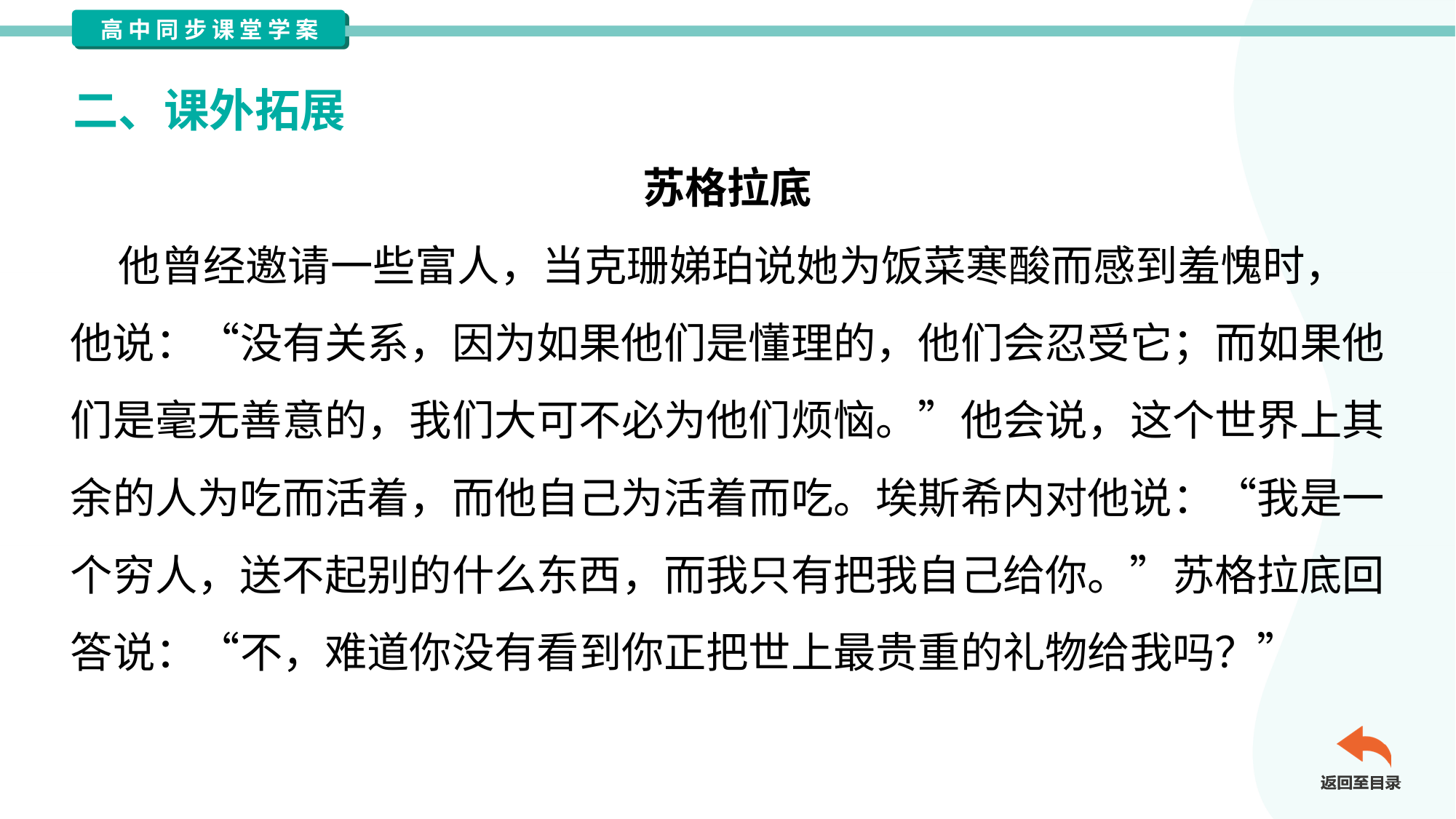

二、课外拓展
苏格拉底
    他曾经邀请一些富人，当克珊娣珀说她为饭菜寒酸而感到羞愧时，
他说：“没有关系，因为如果他们是懂理的，他们会忍受它；而如果他
们是毫无善意的，我们大可不必为他们烦恼。”他会说，这个世界上其
余的人为吃而活着，而他自己为活着而吃。埃斯希内对他说：“我是一
个穷人，送不起别的什么东西，而我只有把我自己给你。”苏格拉底回
答说：“不，难道你没有看到你正把世上最贵重的礼物给我吗？”